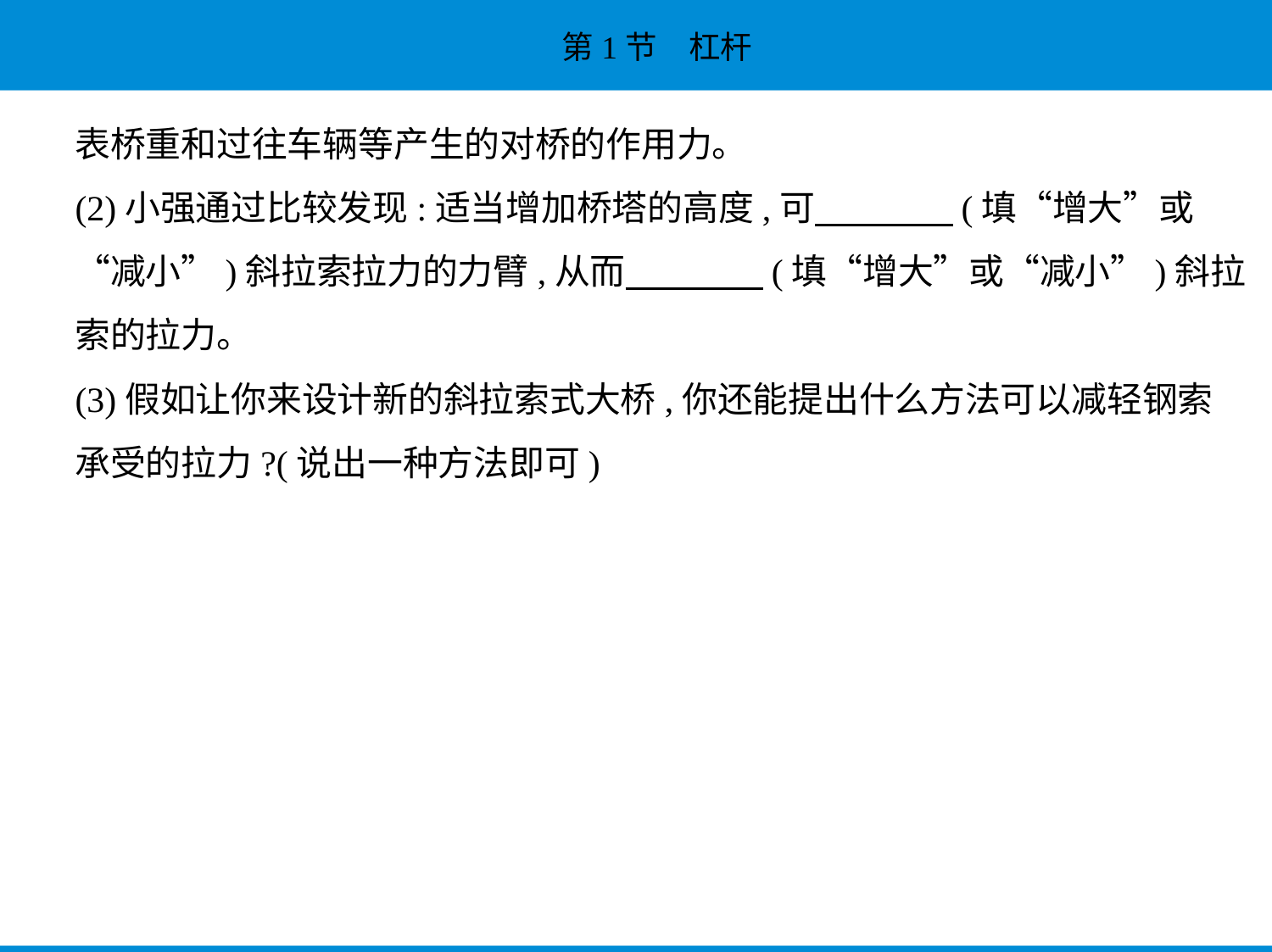

表桥重和过往车辆等产生的对桥的作用力。
(2)小强通过比较发现:适当增加桥塔的高度,可　　　    (填“增大”或
“减小”)斜拉索拉力的力臂,从而　　　    (填“增大”或“减小”)斜拉
索的拉力。
(3)假如让你来设计新的斜拉索式大桥,你还能提出什么方法可以减轻钢索
承受的拉力?(说出一种方法即可)